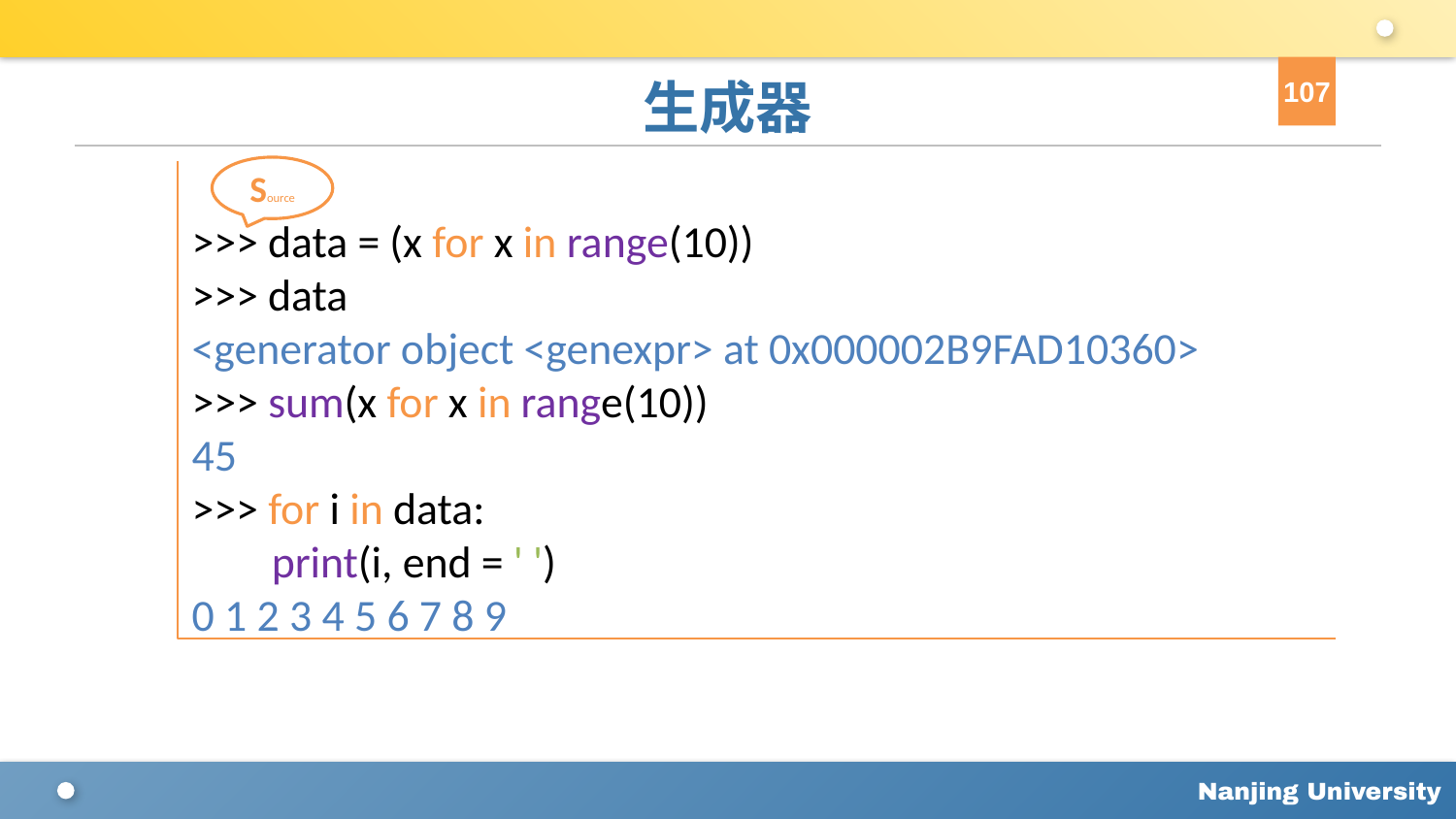

107
# 生成器
Source

>>> data = (x for x in range(10))
>>> data
<generator object <genexpr> at 0x000002B9FAD10360>
>>> sum(x for x in range(10))
45
>>> for i in data:
        print(i, end = ' ')
0 1 2 3 4 5 6 7 8 9